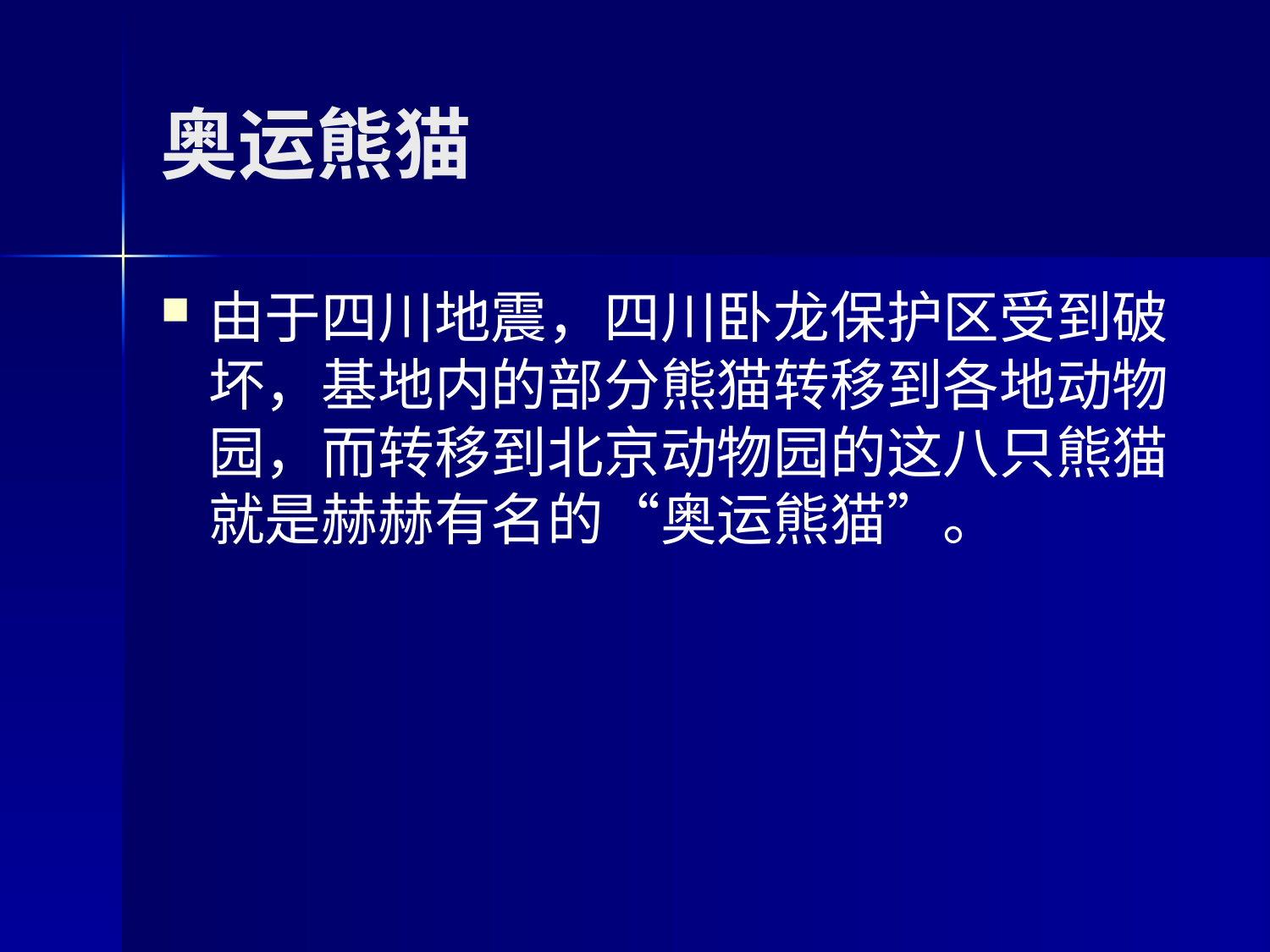

# 奥运熊猫
由于四川地震，四川卧龙保护区受到破坏，基地内的部分熊猫转移到各地动物园，而转移到北京动物园的这八只熊猫就是赫赫有名的“奥运熊猫”。